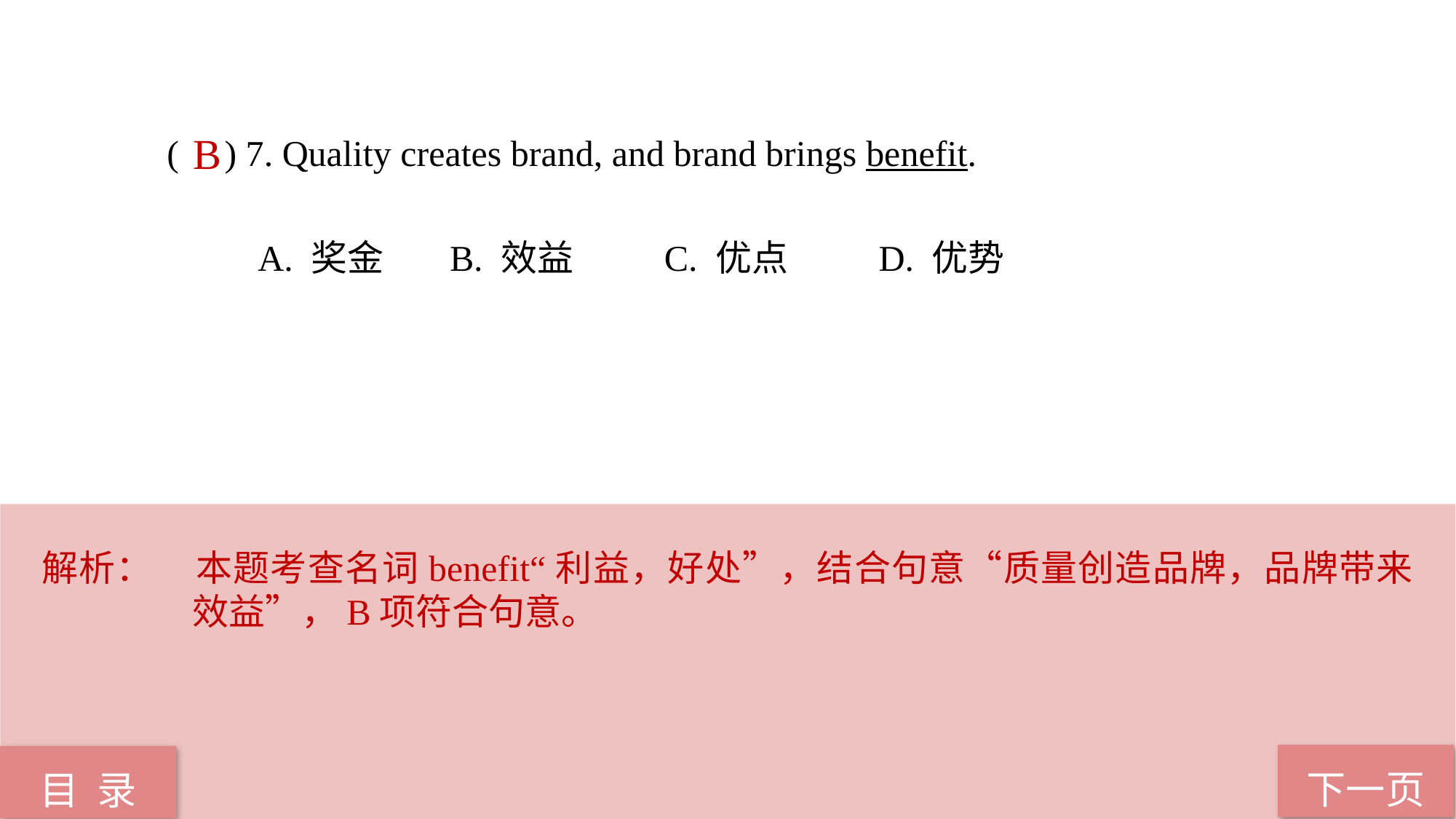

(     ) 7. Quality creates brand, and brand brings benefit.

          A. 奖金       B. 效益          C. 优点          D. 优势
B
解析：	本题考查名词benefit“利益，好处”，结合句意“质量创造品牌，品牌带来效益”，B项符合句意。